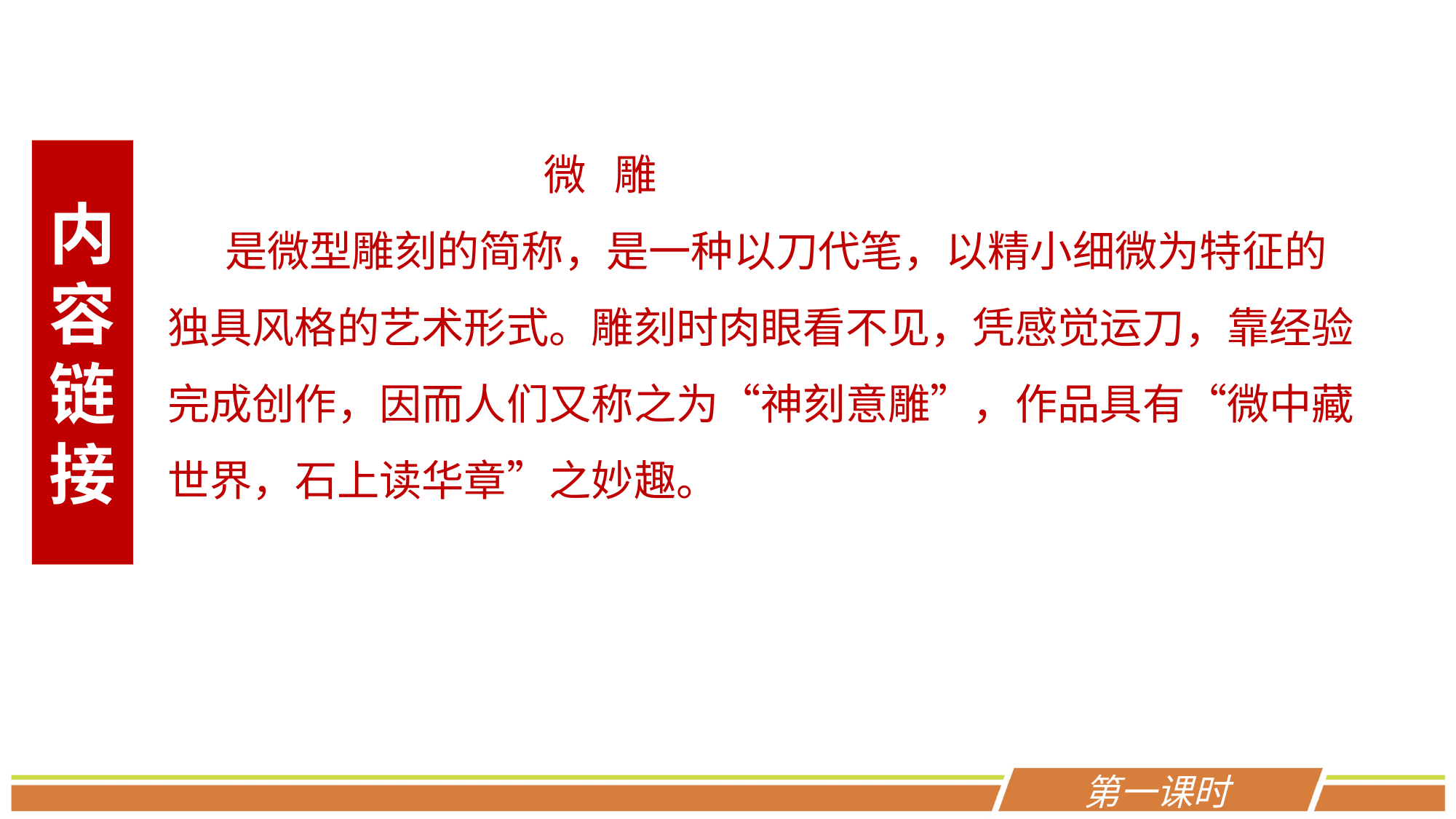

微   雕
     是微型雕刻的简称，是一种以刀代笔，以精小细微为特征的独具风格的艺术形式。雕刻时肉眼看不见，凭感觉运刀，靠经验完成创作，因而人们又称之为“神刻意雕”，作品具有“微中藏世界，石上读华章”之妙趣。

内容链接

第一课时